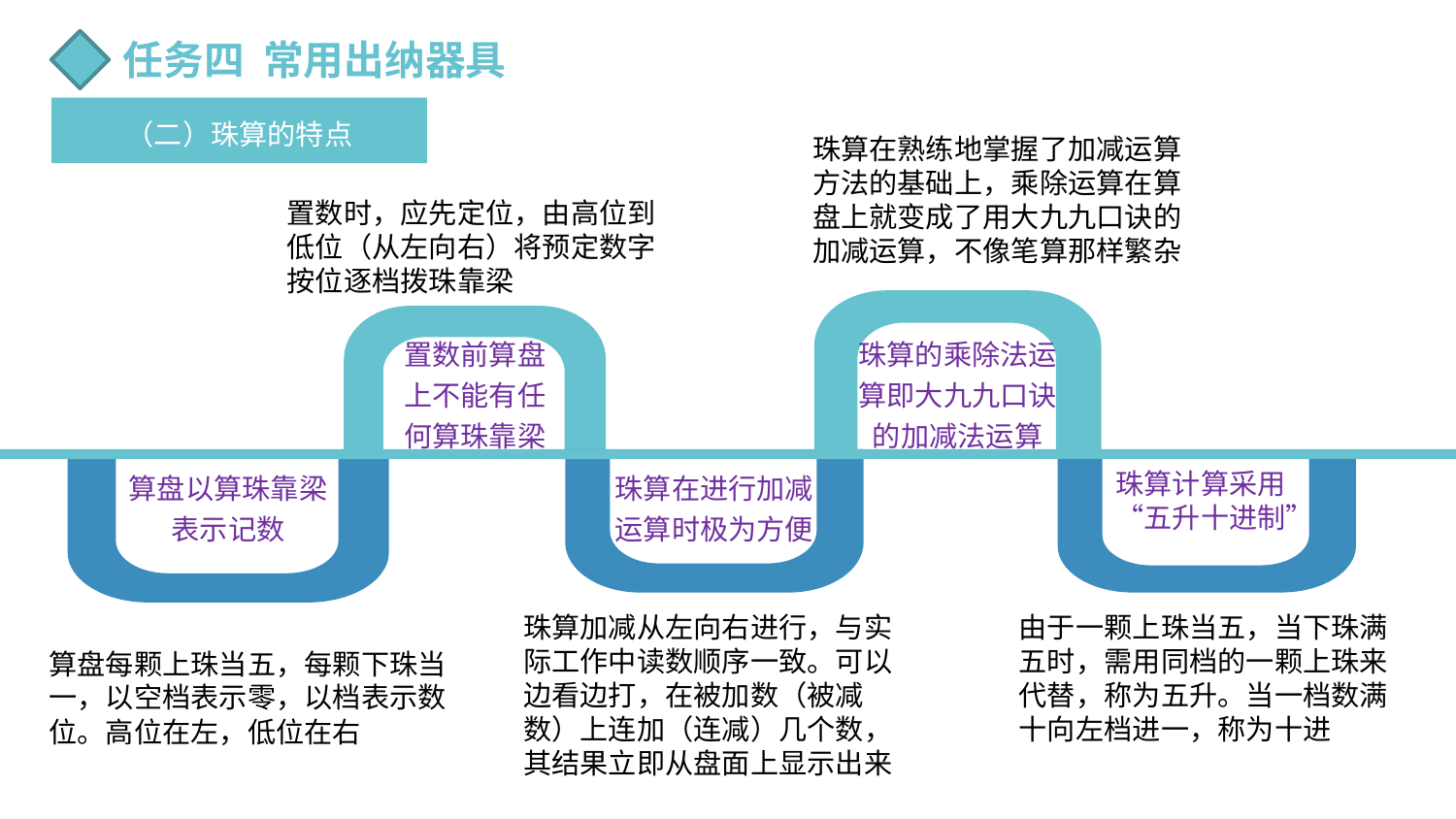

任务四  常用出纳器具

（二）珠算的特点
珠算在熟练地掌握了加减运算方法的基础上，乘除运算在算盘上就变成了用大九九口诀的加减运算，不像笔算那样繁杂
置数时，应先定位，由高位到低位（从左向右）将预定数字按位逐档拨珠靠梁

置数前算盘上不能有任何算珠靠梁
珠算的乘除法运算即大九九口诀的加减法运算

算盘以算珠靠梁表示记数
珠算在进行加减运算时极为方便

珠算计算采用“五升十进制”
珠算加减从左向右进行，与实际工作中读数顺序一致。可以边看边打，在被加数（被减数）上连加（连减）几个数，其结果立即从盘面上显示出来
由于一颗上珠当五，当下珠满五时，需用同档的一颗上珠来代替，称为五升。当一档数满十向左档进一，称为十进
算盘每颗上珠当五，每颗下珠当一，以空档表示零，以档表示数位。高位在左，低位在右